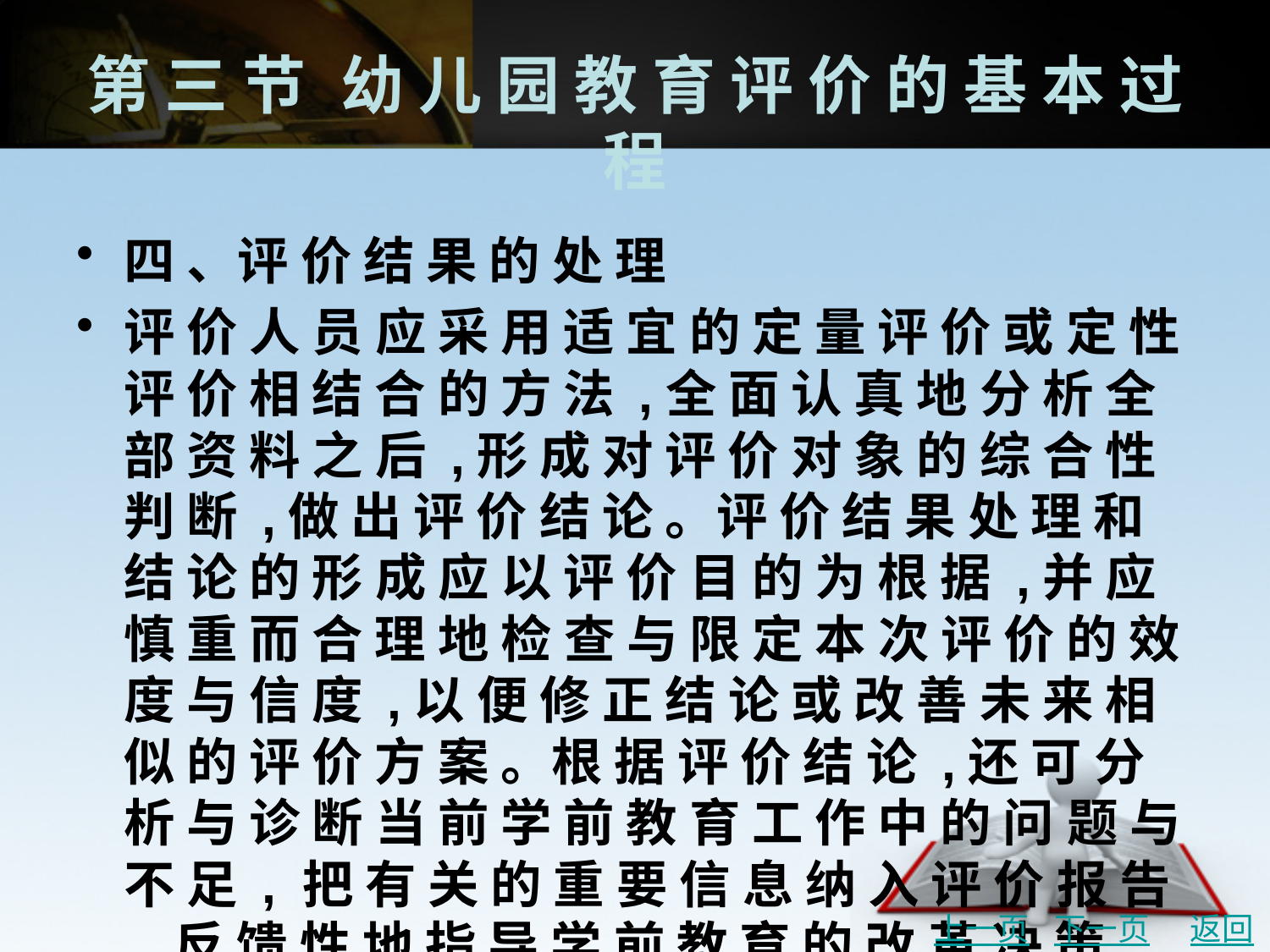

# 第 三 节	幼 儿 园 教 育 评 价 的 基 本 过 程
四 、评 价 结 果 的 处 理
评 价 人 员 应 采 用 适 宜 的 定 量 评 价 或 定 性 评 价 相 结 合 的 方 法 ,全 面 认 真 地 分 析 全 部 资 料 之 后 ,形 成 对 评 价 对 象 的 综 合 性 判 断 ,做 出 评 价 结 论 。评 价 结 果 处 理 和 结 论 的 形 成 应 以 评 价 目 的 为 根 据 ,并 应 慎 重 而 合 理 地 检 查 与 限 定 本 次 评 价 的 效 度 与 信 度 ,以 便 修 正 结 论 或 改 善 未 来 相 似 的 评 价 方 案 。根 据 评 价 结 论 ,还 可 分 析 与 诊 断 当 前 学 前 教 育 工 作 中 的 问 题 与 不 足 , 把 有 关 的 重 要 信 息 纳 入 评 价 报 告 ,反 馈 性 地 指 导 学 前 教 育 的 改 革 决 策 ,或 有 的 放 矢 地 调 整 教 育 计 划 ,进 行 个 别 教 育 ,等 等 。最 后 应 该 由 专 人 写 出 评 价 工 作 的 总 结 报 告 材 料 。

上一页
下一页
返回